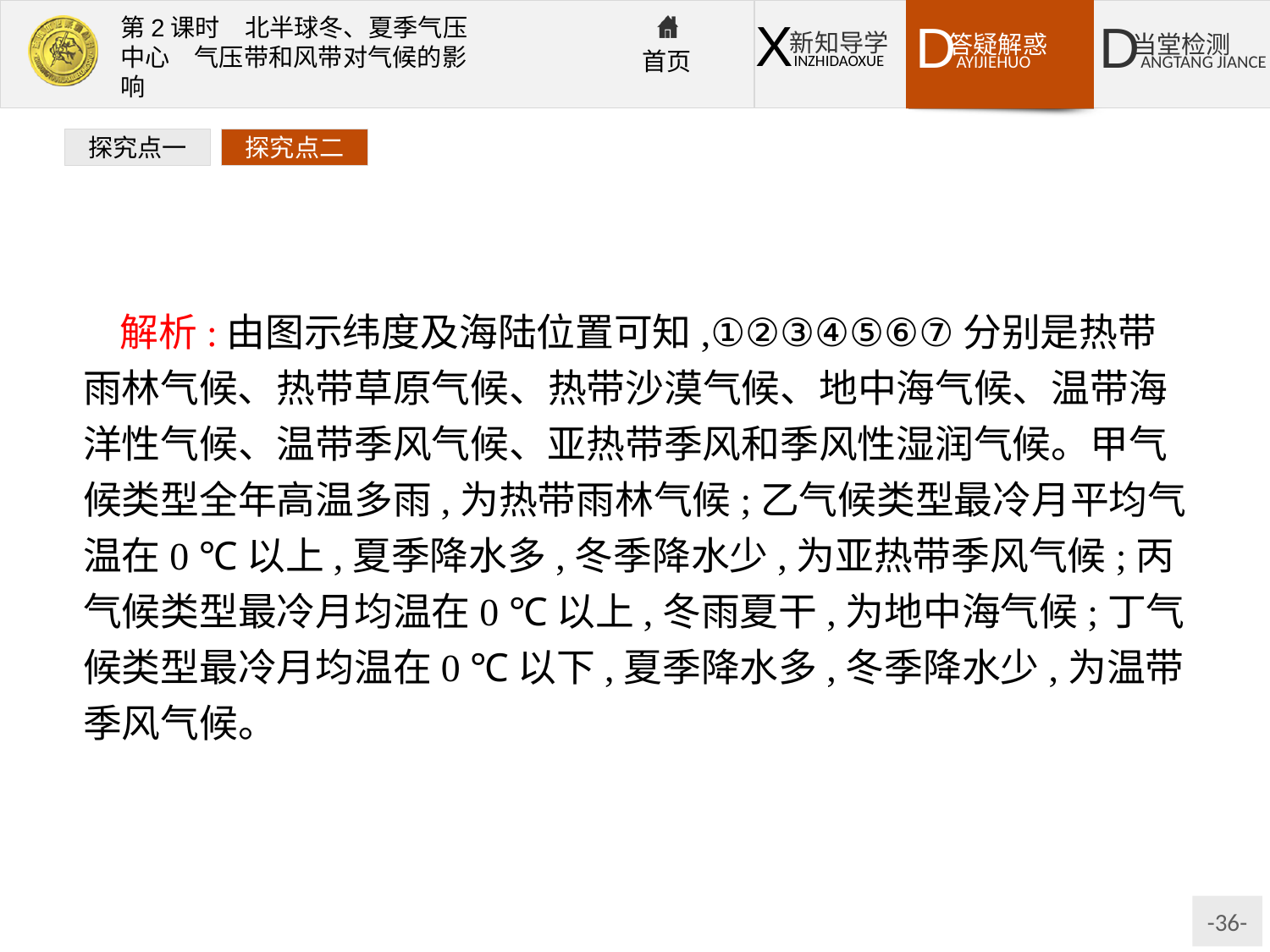

探究点一
探究点二
解析:由图示纬度及海陆位置可知,①②③④⑤⑥⑦分别是热带雨林气候、热带草原气候、热带沙漠气候、地中海气候、温带海洋性气候、温带季风气候、亚热带季风和季风性湿润气候。甲气候类型全年高温多雨,为热带雨林气候;乙气候类型最冷月平均气温在0 ℃以上,夏季降水多,冬季降水少,为亚热带季风气候;丙气候类型最冷月均温在0 ℃以上,冬雨夏干,为地中海气候;丁气候类型最冷月均温在0 ℃以下,夏季降水多,冬季降水少,为温带季风气候。